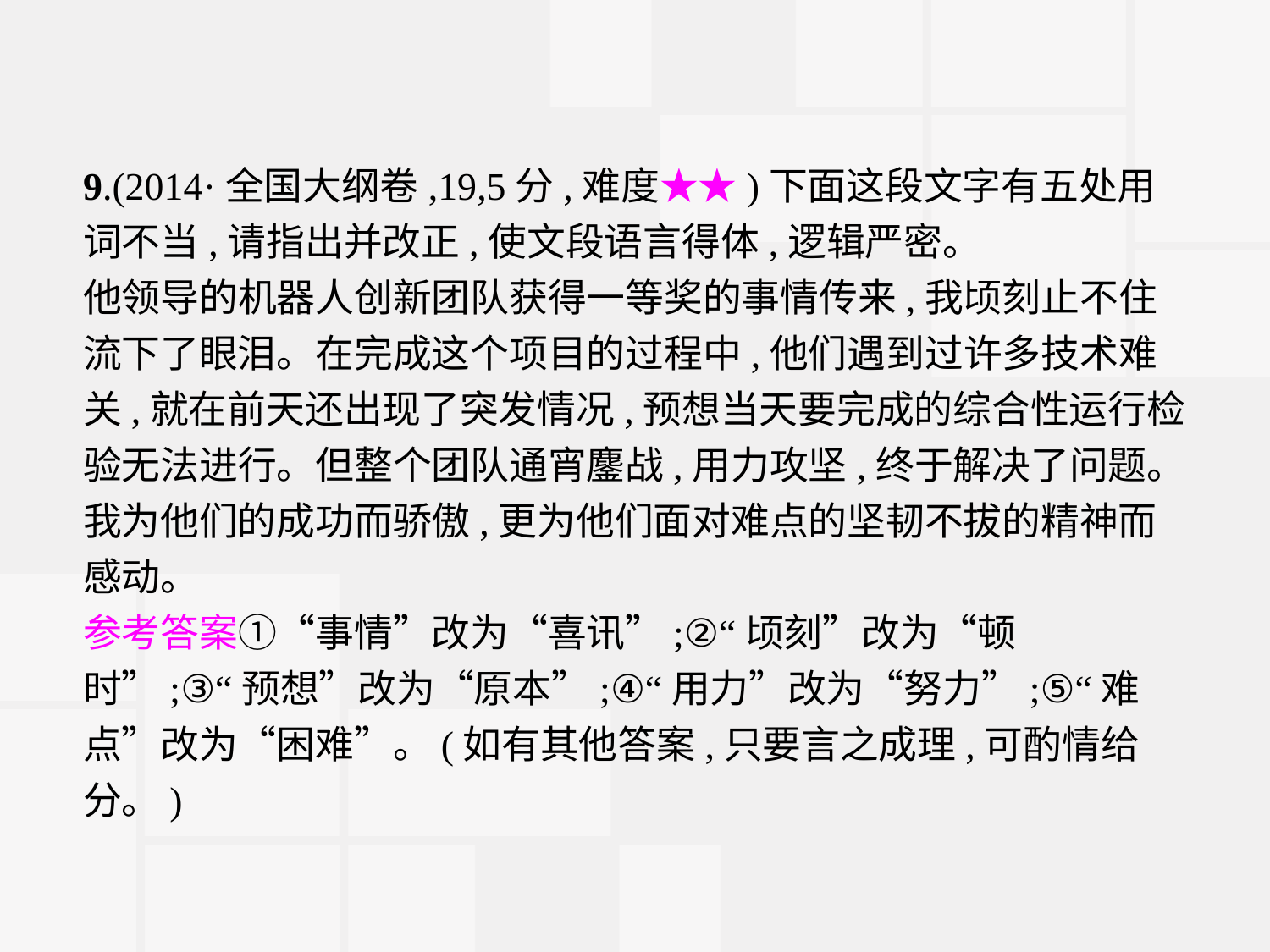

9.(2014·全国大纲卷,19,5分,难度★★)下面这段文字有五处用词不当,请指出并改正,使文段语言得体,逻辑严密。
他领导的机器人创新团队获得一等奖的事情传来,我顷刻止不住流下了眼泪。在完成这个项目的过程中,他们遇到过许多技术难关,就在前天还出现了突发情况,预想当天要完成的综合性运行检验无法进行。但整个团队通宵鏖战,用力攻坚,终于解决了问题。我为他们的成功而骄傲,更为他们面对难点的坚韧不拔的精神而感动。
参考答案①“事情”改为“喜讯”;②“顷刻”改为“顿时”;③“预想”改为“原本”;④“用力”改为“努力”;⑤“难点”改为“困难”。(如有其他答案,只要言之成理,可酌情给分。)